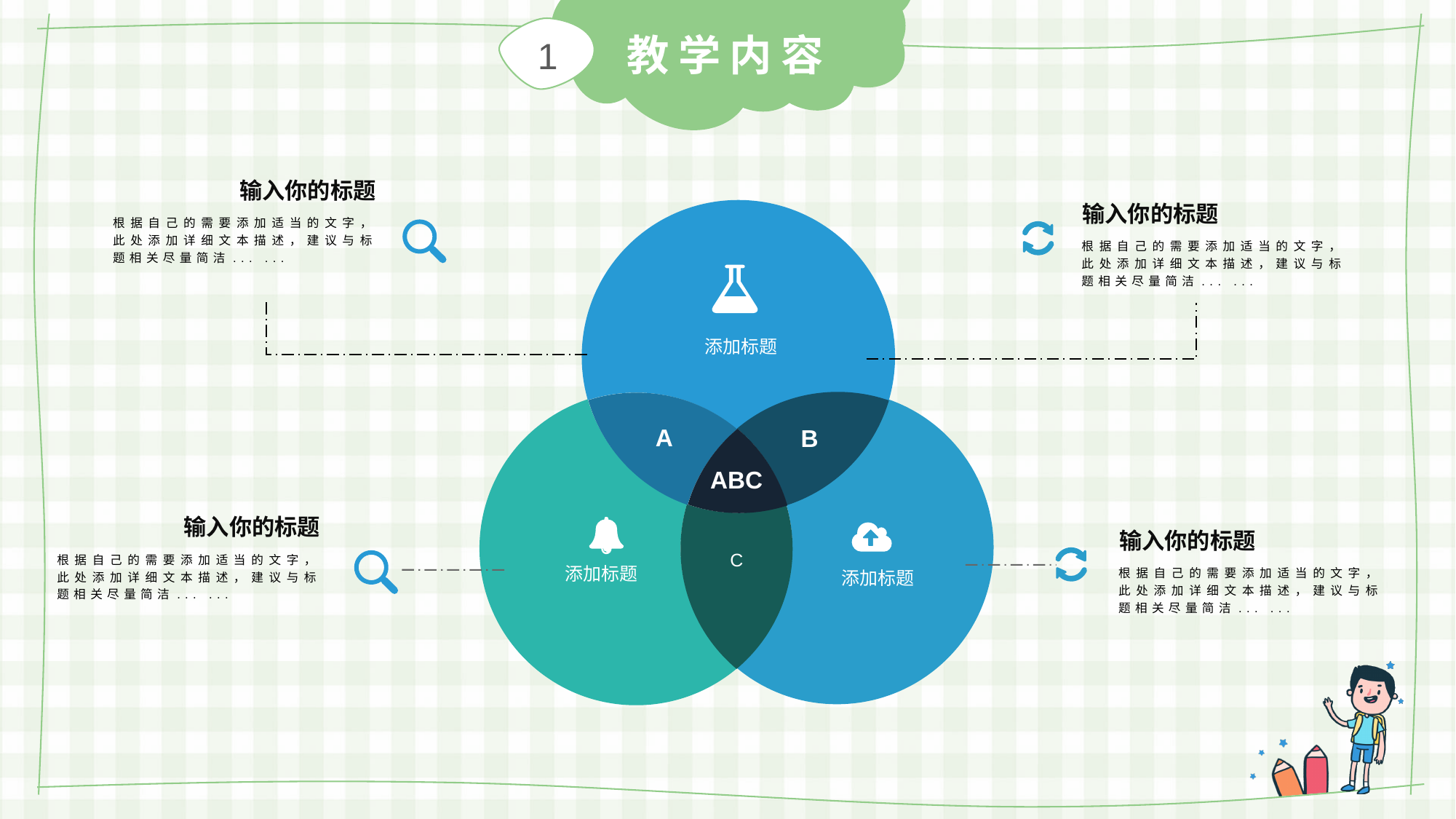

1
教学内容

输入你的标题
根据自己的需要添加适当的文字，此处添加详细文本描述，建议与标题相关尽量简洁... ...

输入你的标题
根据自己的需要添加适当的文字，此处添加详细文本描述，建议与标题相关尽量简洁... ...

添加标题

A
B

ABC

C
添加标题
添加标题
输入你的标题
根据自己的需要添加适当的文字，此处添加详细文本描述，建议与标题相关尽量简洁... ...

输入你的标题
根据自己的需要添加适当的文字，此处添加详细文本描述，建议与标题相关尽量简洁... ...